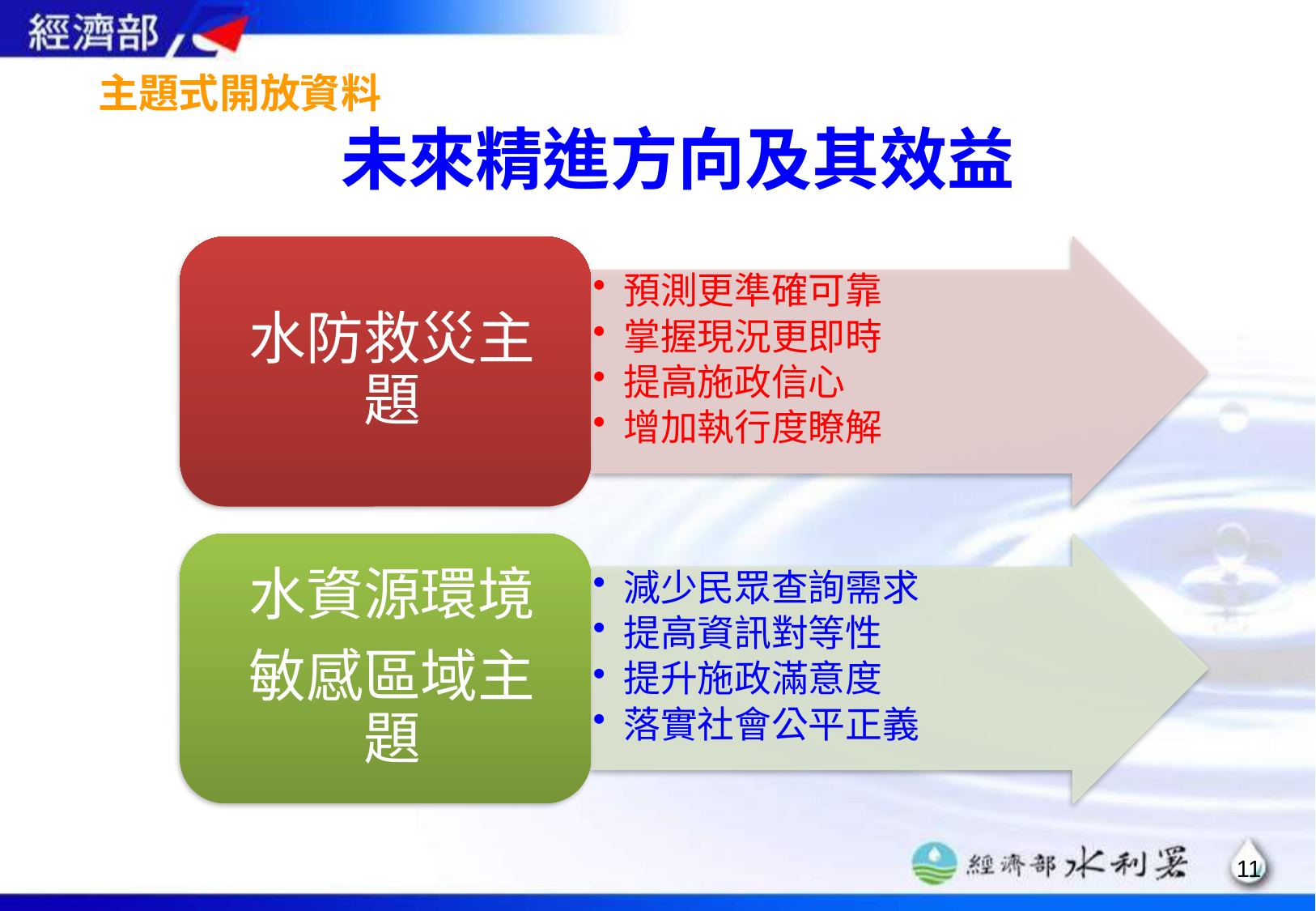

#
主題式開放資料
未來精進方向及其效益
預測更準確可靠
掌握現況更即時
提高施政信心
增加執行度瞭解
水防救災主題
減少民眾查詢需求
提高資訊對等性
提升施政滿意度
落實社會公平正義
水資源環境
敏感區域主題
11